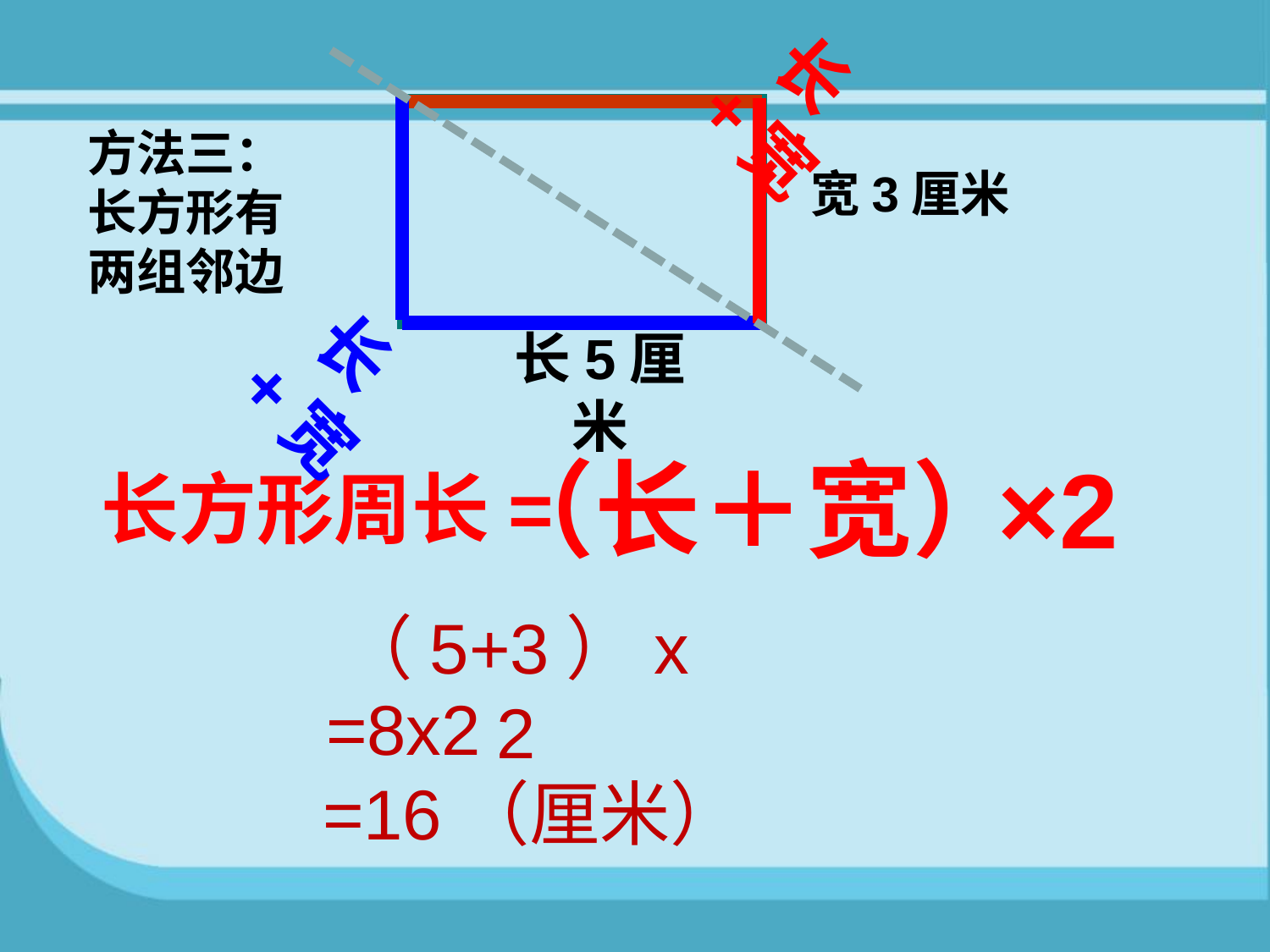

长+宽

方法三：长方形有两组邻边
宽3厘米
长+宽
长5厘米
（长＋宽）
×2
长方形周长=
（5+3）x2
=8x2
             =16（厘米）